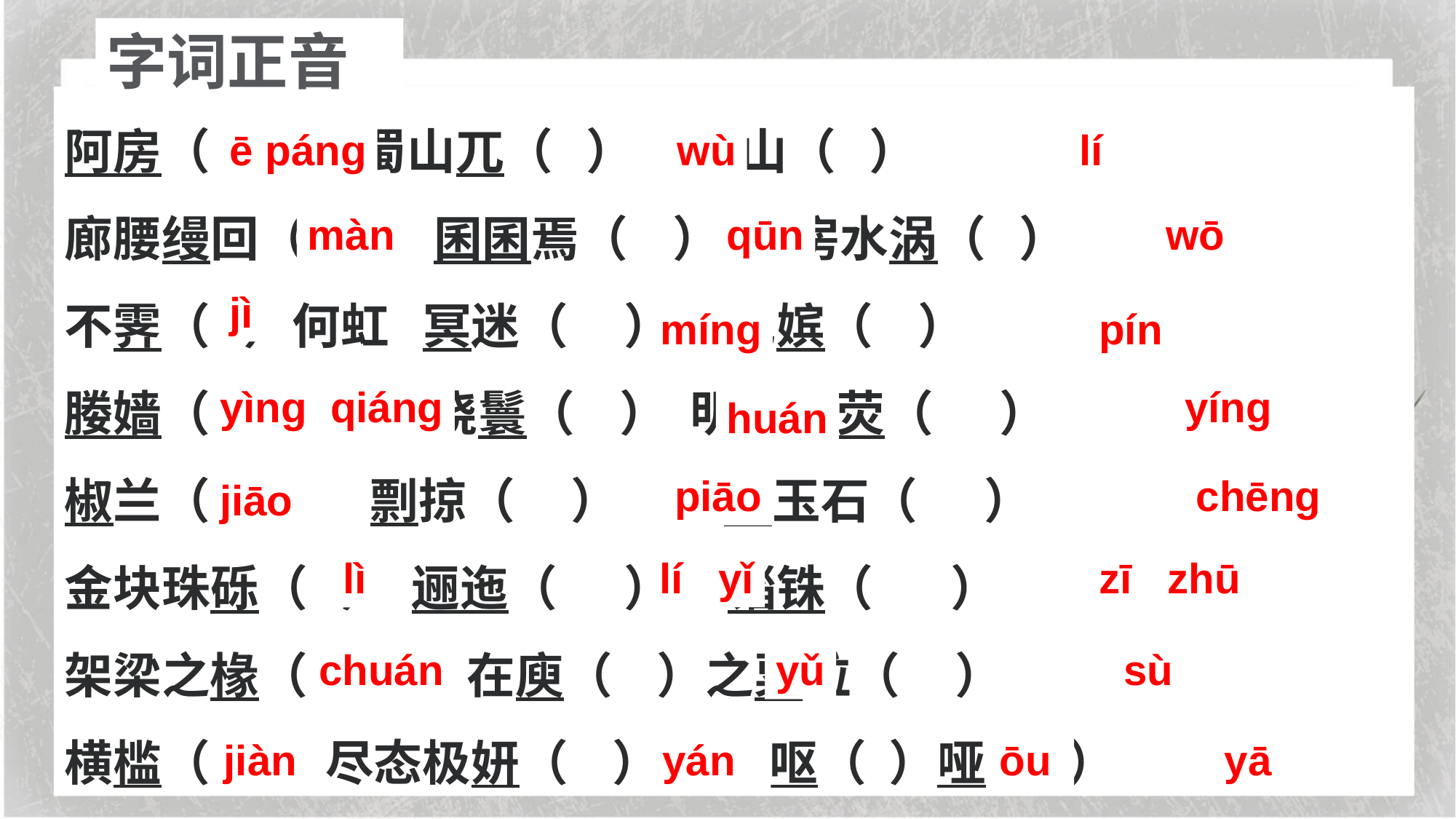

字词正音
阿房（      ）   蜀山兀（   ）     骊山（   ）
廊腰缦回（    ）   囷囷焉（    ）  蜂房水涡（   ）
不霁（   ）何虹   冥迷（     ）     妃嫔（    ）
媵嫱（          ） 梳晓鬟（    ）  明星荧荧（      ）
椒兰（    ）      剽掠（     ）     鼎铛玉石（      ）
金块珠砾（   ）  逦迤（      ）     锱铢（       ）
架梁之椽（      ）    在庾（    ）之粟粒（     ）
横槛（    ）  尽态极妍（    ） 管弦呕（  ）哑（   ）
ē páng
wù
lí
màn
wō
qūn
jì
míng
pín
yìng  qiáng
yíng
huán
chēng
piāo
jiāo
lí   yǐ
lì
zī   zhū
chuán
yǔ
sù
yā
jiàn
yán
ōu